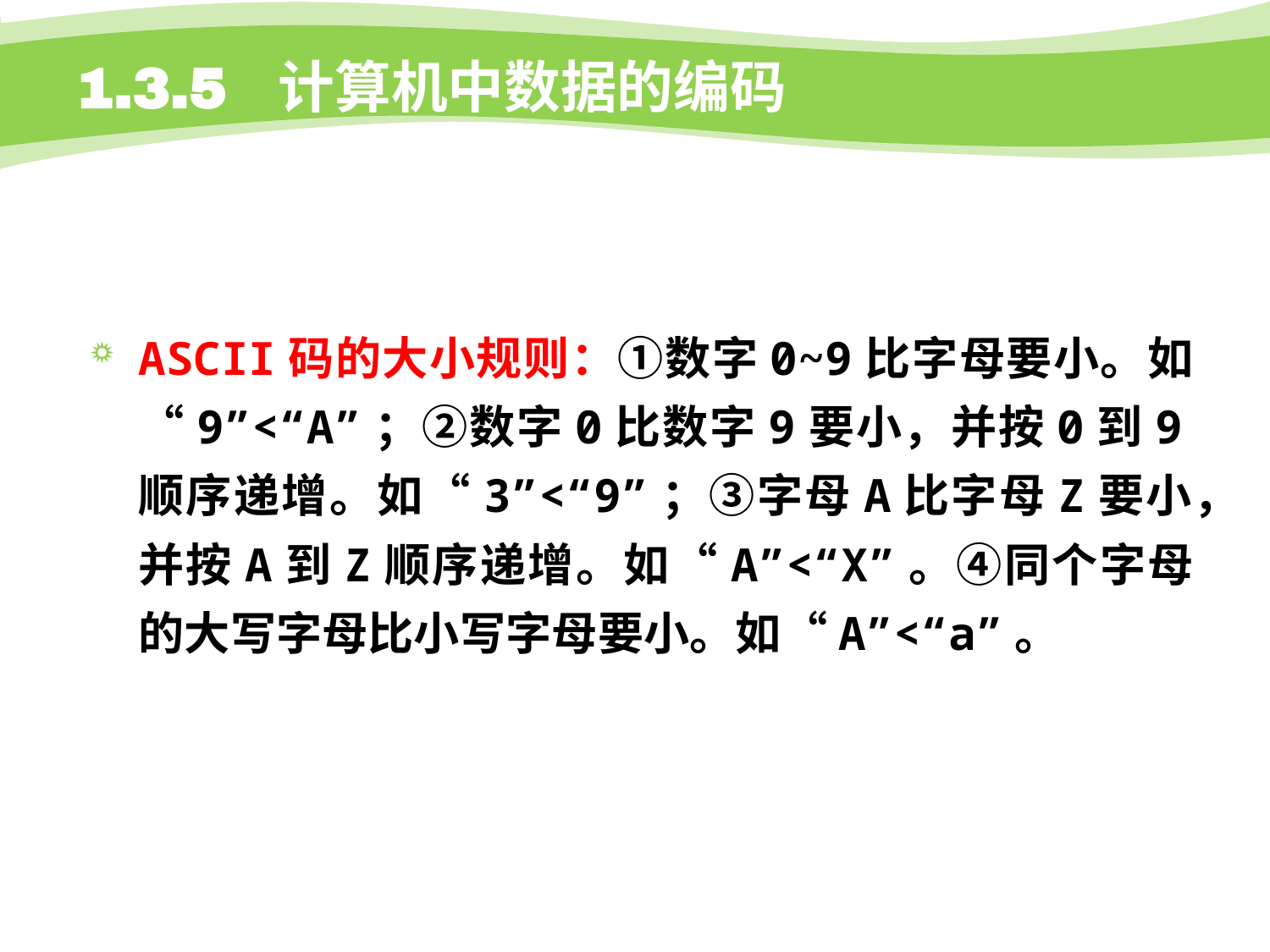

# 1.3.5  计算机中数据的编码

ASCII码的大小规则：①数字0~9比字母要小。如“9”<“A”；②数字0比数字9要小，并按0到9顺序递增。如“3”<“9”；③字母A比字母Z要小，并按A到Z顺序递增。如“A”<“X”。④同个字母的大写字母比小写字母要小。如“A”<“a”。